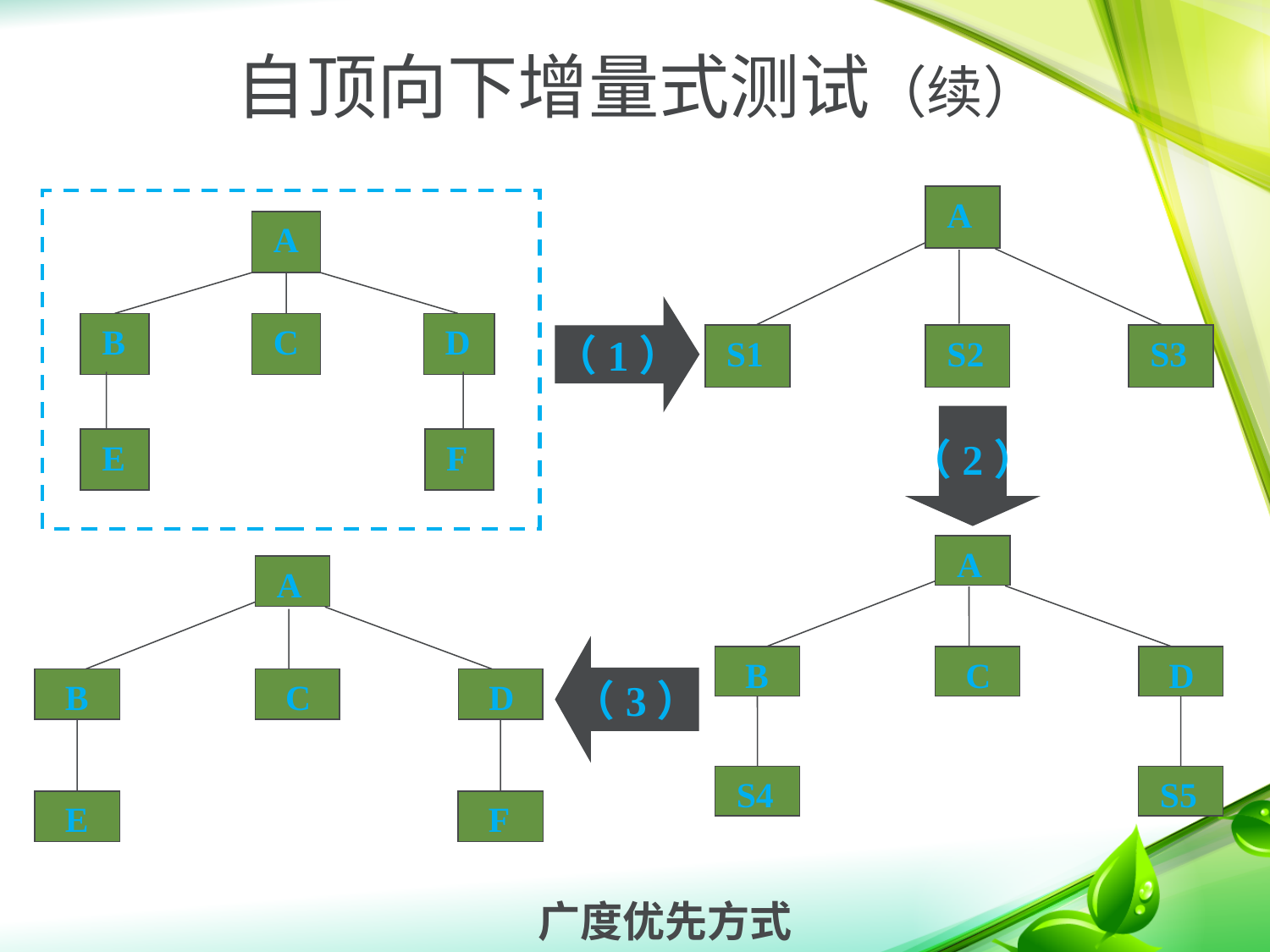

自顶向下增量式测试（续）
 A

 S1

 S2

 S3

 A

 B

 C

 D

 E

 F

（1）
（2）
 A

  B
  C

  D

 S4

 S5

 A

  B
  C

  D

  E

  F

（3）
广度优先方式